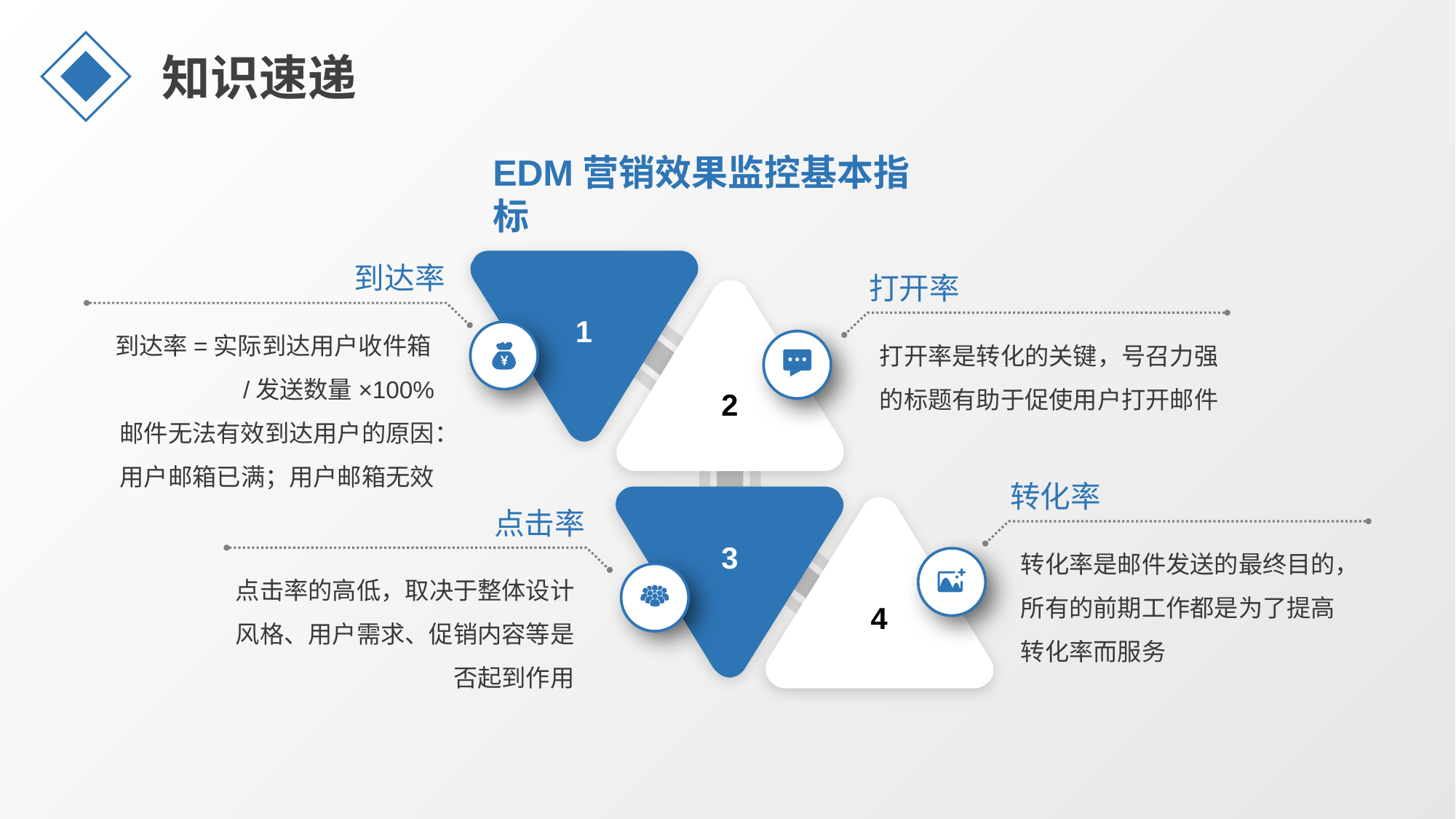

知识速递
EDM营销效果监控基本指标

到达率
打开率

到达率=实际到达用户收件箱/发送数量×100%
邮件无法有效到达用户的原因：
用户邮箱已满；用户邮箱无效
1

打开率是转化的关键，号召力强的标题有助于促使用户打开邮件

2

转化率

点击率

转化率是邮件发送的最终目的，所有的前期工作都是为了提高转化率而服务
3

点击率的高低，取决于整体设计风格、用户需求、促销内容等是否起到作用

4